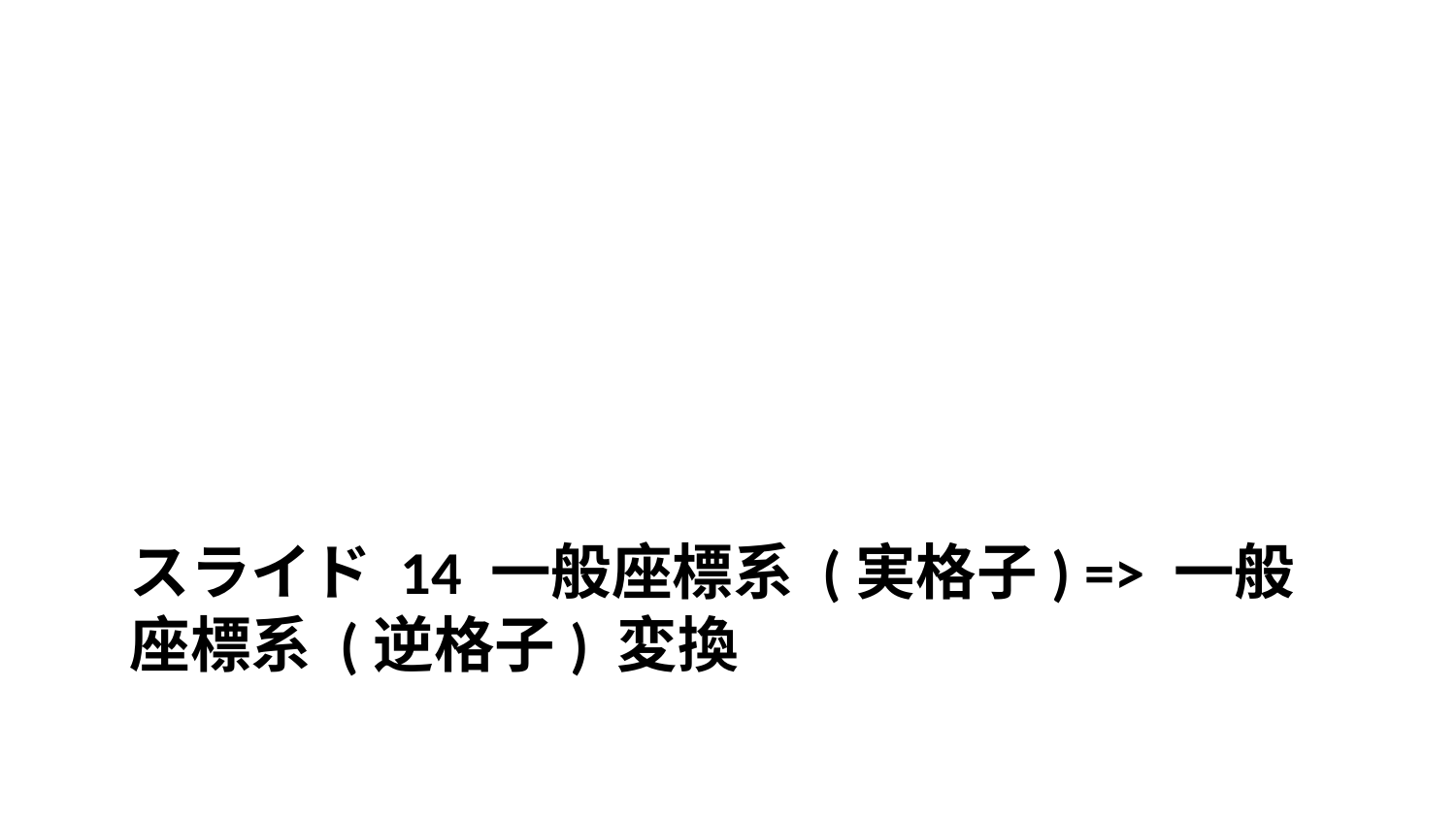

# スライド 14 一般座標系 (実格子) => 一般座標系 (逆格子) 変換